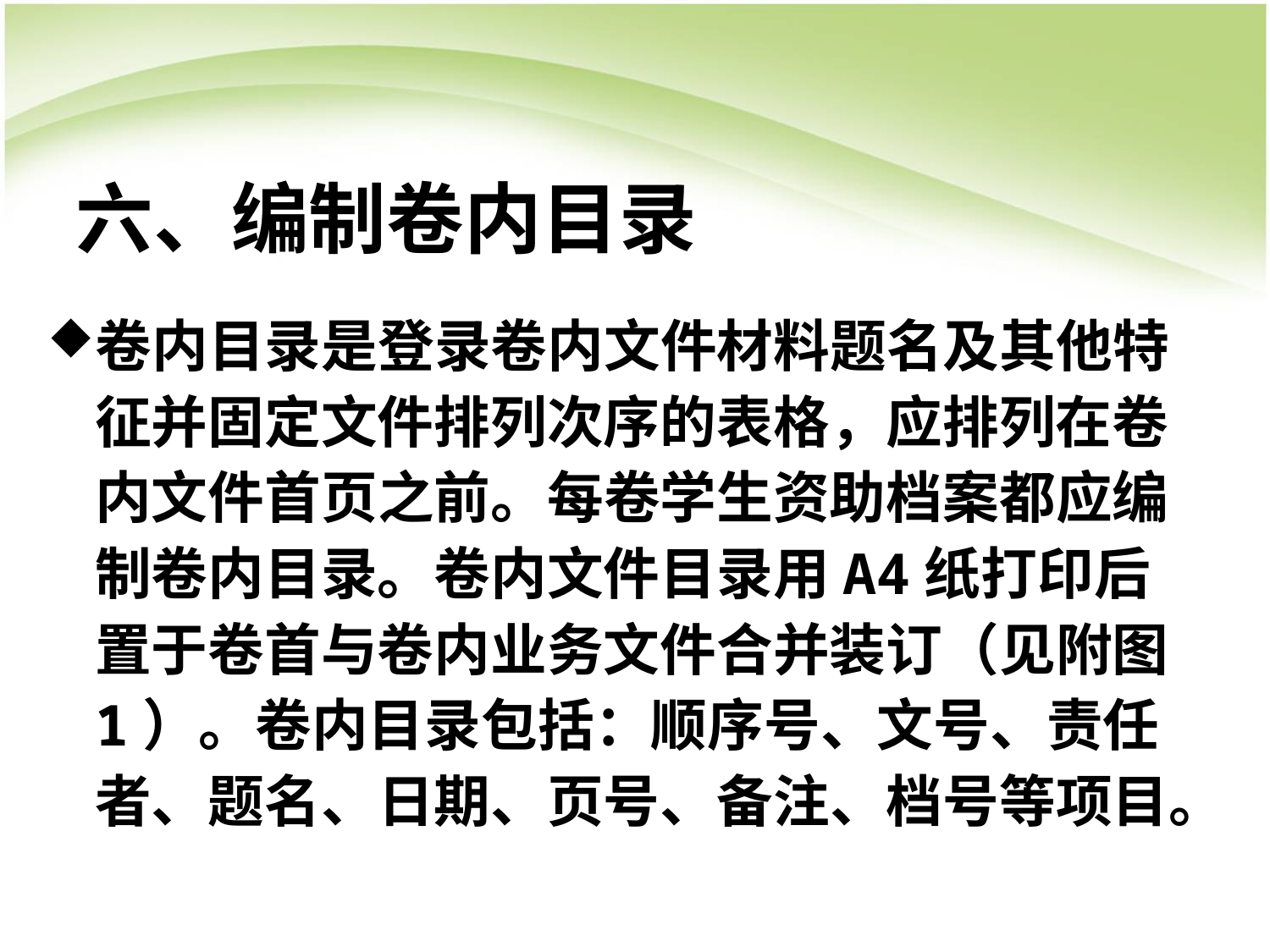

# 六、编制卷内目录
卷内目录是登录卷内文件材料题名及其他特征并固定文件排列次序的表格，应排列在卷内文件首页之前。每卷学生资助档案都应编制卷内目录。卷内文件目录用A4纸打印后置于卷首与卷内业务文件合并装订（见附图1）。卷内目录包括：顺序号、文号、责任者、题名、日期、页号、备注、档号等项目。